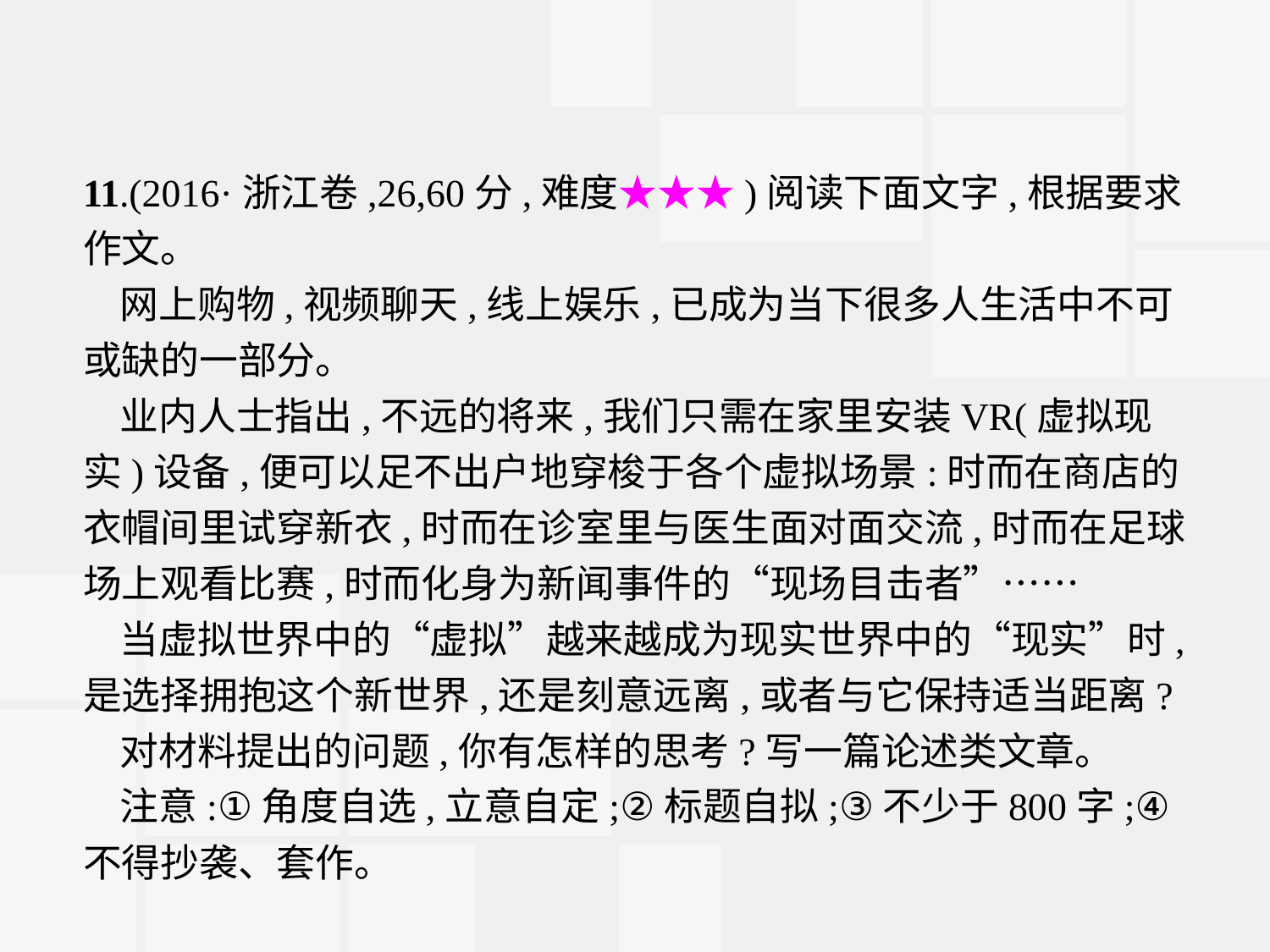

11.(2016·浙江卷,26,60分,难度★★★)阅读下面文字,根据要求作文。
网上购物,视频聊天,线上娱乐,已成为当下很多人生活中不可或缺的一部分。
业内人士指出,不远的将来,我们只需在家里安装VR(虚拟现实)设备,便可以足不出户地穿梭于各个虚拟场景:时而在商店的衣帽间里试穿新衣,时而在诊室里与医生面对面交流,时而在足球场上观看比赛,时而化身为新闻事件的“现场目击者”……
当虚拟世界中的“虚拟”越来越成为现实世界中的“现实”时,是选择拥抱这个新世界,还是刻意远离,或者与它保持适当距离?
对材料提出的问题,你有怎样的思考?写一篇论述类文章。
注意:①角度自选,立意自定;②标题自拟;③不少于800字;④不得抄袭、套作。